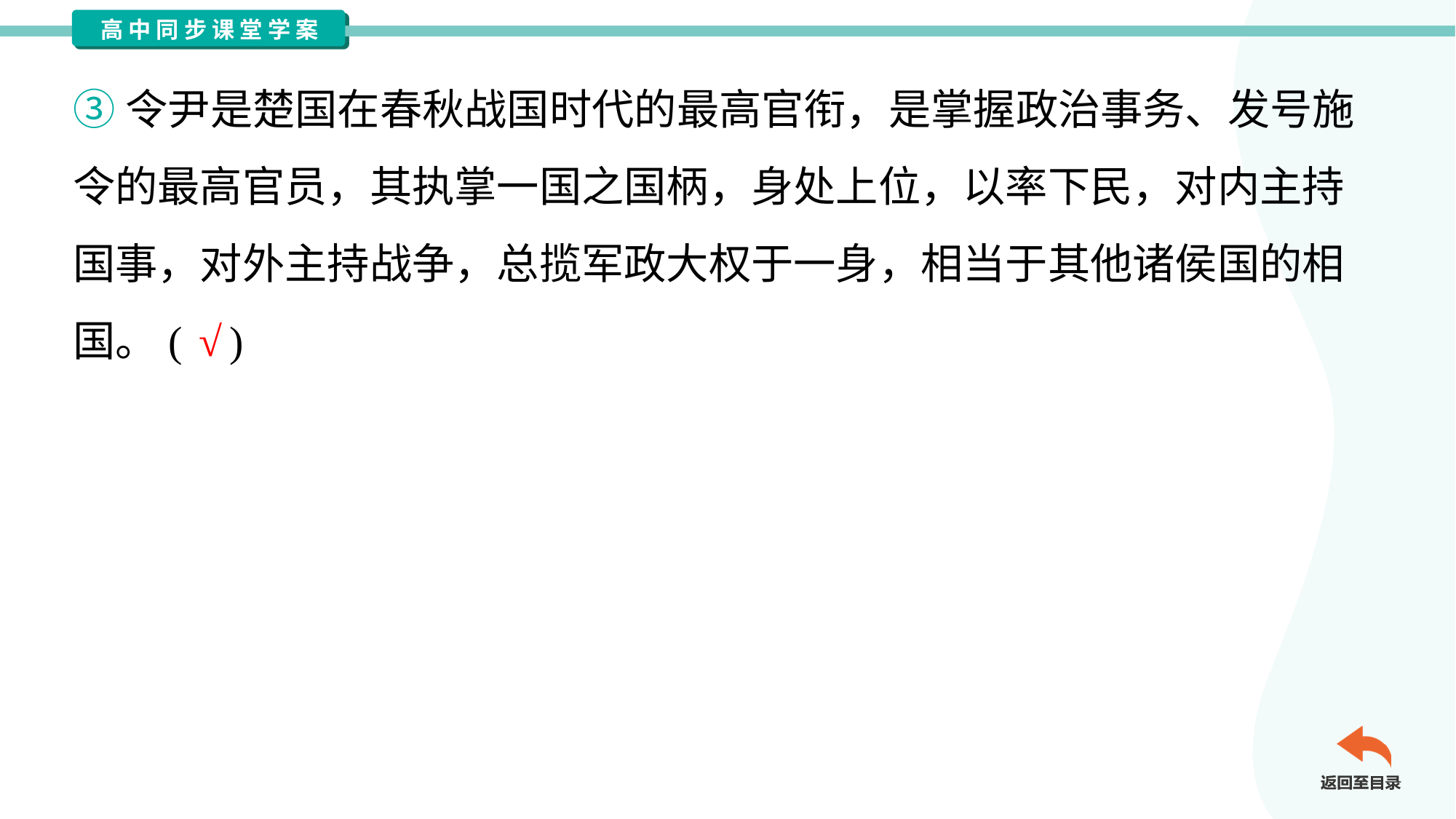

③令尹是楚国在春秋战国时代的最高官衔，是掌握政治事务、发号施
令的最高官员，其执掌一国之国柄，身处上位，以率下民，对内主持
国事，对外主持战争，总揽军政大权于一身，相当于其他诸侯国的相
国。(    )
√